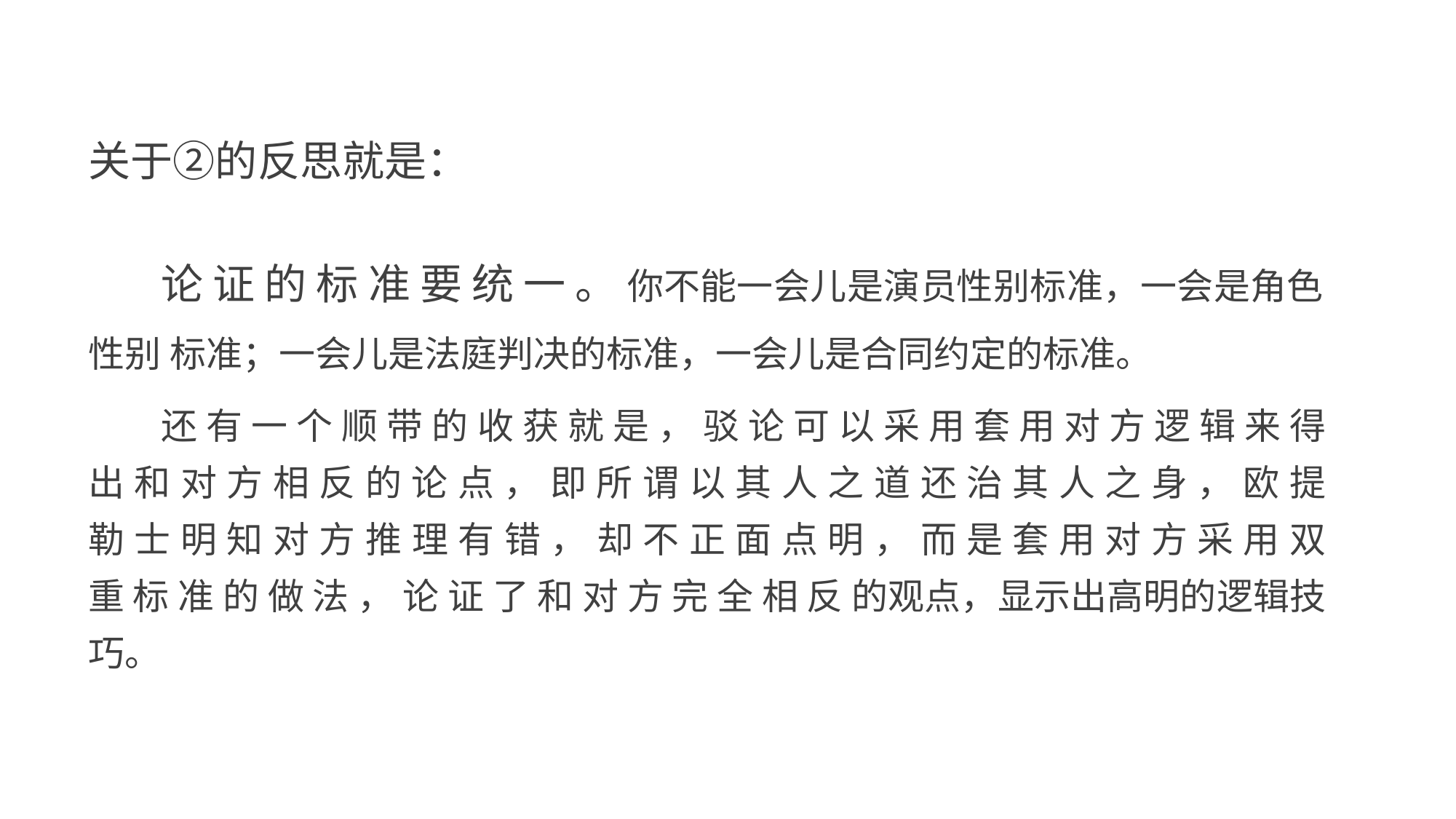

关于②的反思就是：
论 证 的 标 准 要 统 一 。 你不能一会儿是演员性别标准，一会是角色性别 标准；一会儿是法庭判决的标准，一会儿是合同约定的标准。
还 有 一 个 顺 带 的 收 获 就 是 ， 驳 论 可 以 采 用 套 用 对 方 逻 辑 来 得 出 和 对 方 相 反 的 论 点 ， 即 所 谓 以 其 人 之 道 还 治 其 人 之 身 ， 欧 提 勒 士 明 知 对 方 推 理 有 错 ， 却 不 正 面 点 明 ， 而 是 套 用 对 方 采 用 双 重 标 准 的 做 法 ， 论 证 了 和 对 方 完 全 相 反 的观点，显示出高明的逻辑技巧。